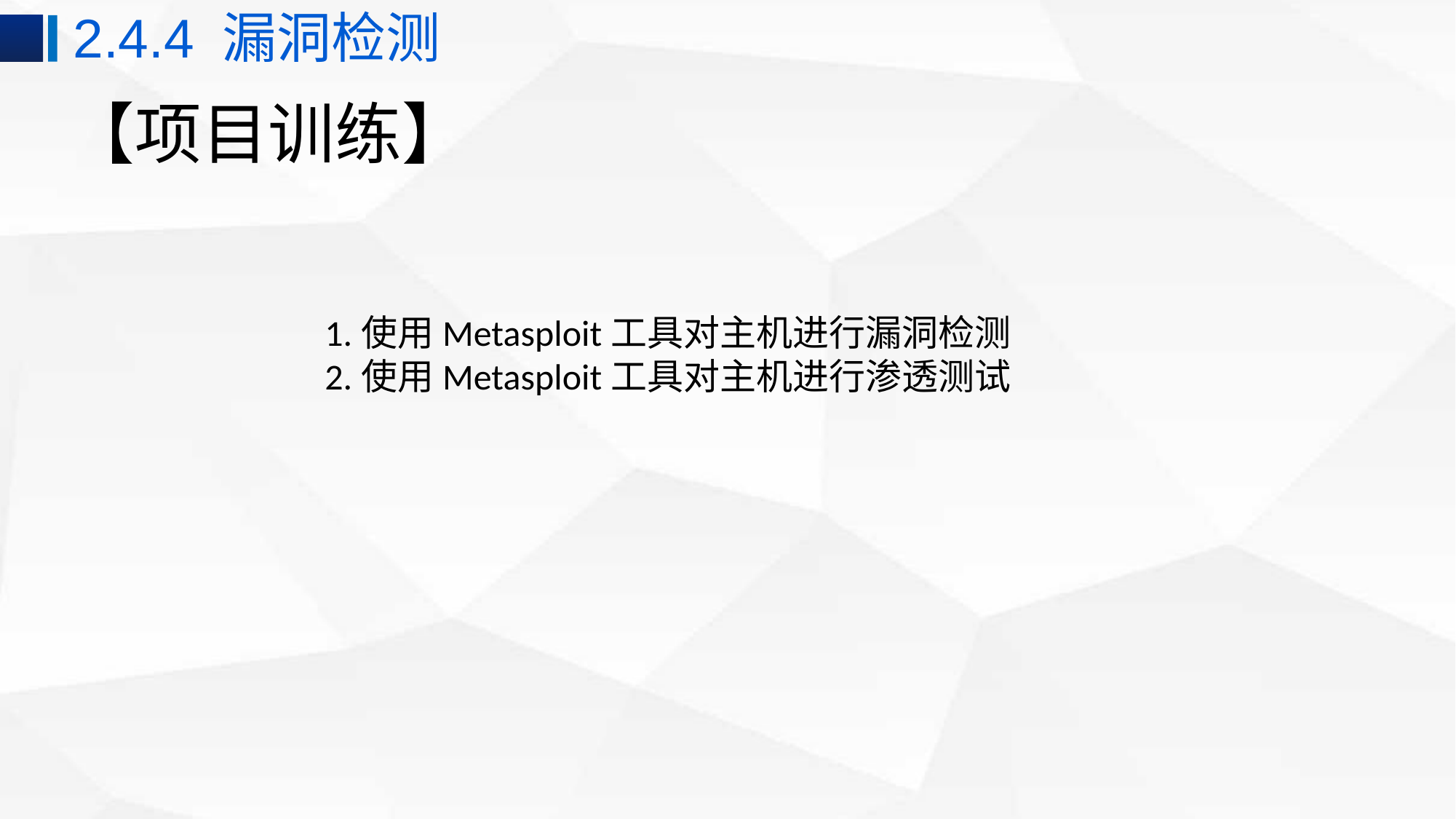

2.4.4 漏洞检测

# 【项目训练】
1.使用Metasploit工具对主机进行漏洞检测
2.使用Metasploit工具对主机进行渗透测试